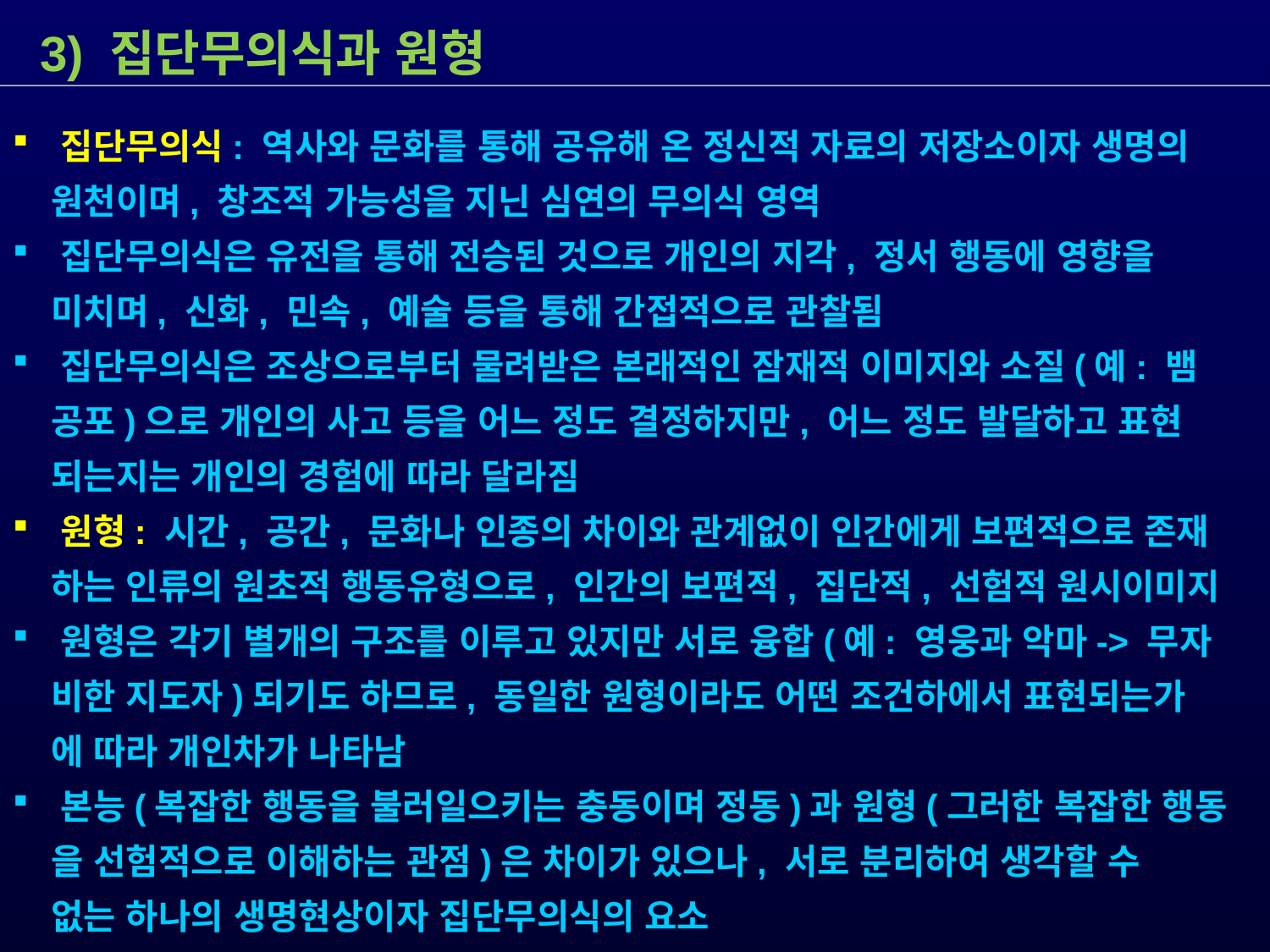

3) 집단무의식과 원형

 집단무의식: 역사와 문화를 통해 공유해 온 정신적 자료의 저장소이자 생명의
   원천이며, 창조적 가능성을 지닌 심연의 무의식 영역
 집단무의식은 유전을 통해 전승된 것으로 개인의 지각, 정서 행동에 영향을
   미치며, 신화, 민속, 예술 등을 통해 간접적으로 관찰됨
 집단무의식은 조상으로부터 물려받은 본래적인 잠재적 이미지와 소질(예: 뱀
   공포)으로 개인의 사고 등을 어느 정도 결정하지만, 어느 정도 발달하고 표현
   되는지는 개인의 경험에 따라 달라짐
 원형: 시간, 공간, 문화나 인종의 차이와 관계없이 인간에게 보편적으로 존재
   하는 인류의 원초적 행동유형으로, 인간의 보편적, 집단적, 선험적 원시이미지
 원형은 각기 별개의 구조를 이루고 있지만 서로 융합(예: 영웅과 악마-> 무자
   비한 지도자)되기도 하므로, 동일한 원형이라도 어떤 조건하에서 표현되는가
   에 따라 개인차가 나타남
 본능(복잡한 행동을 불러일으키는 충동이며 정동)과 원형(그러한 복잡한 행동
   을 선험적으로 이해하는 관점)은 차이가 있으나, 서로 분리하여 생각할 수
   없는 하나의 생명현상이자 집단무의식의 요소